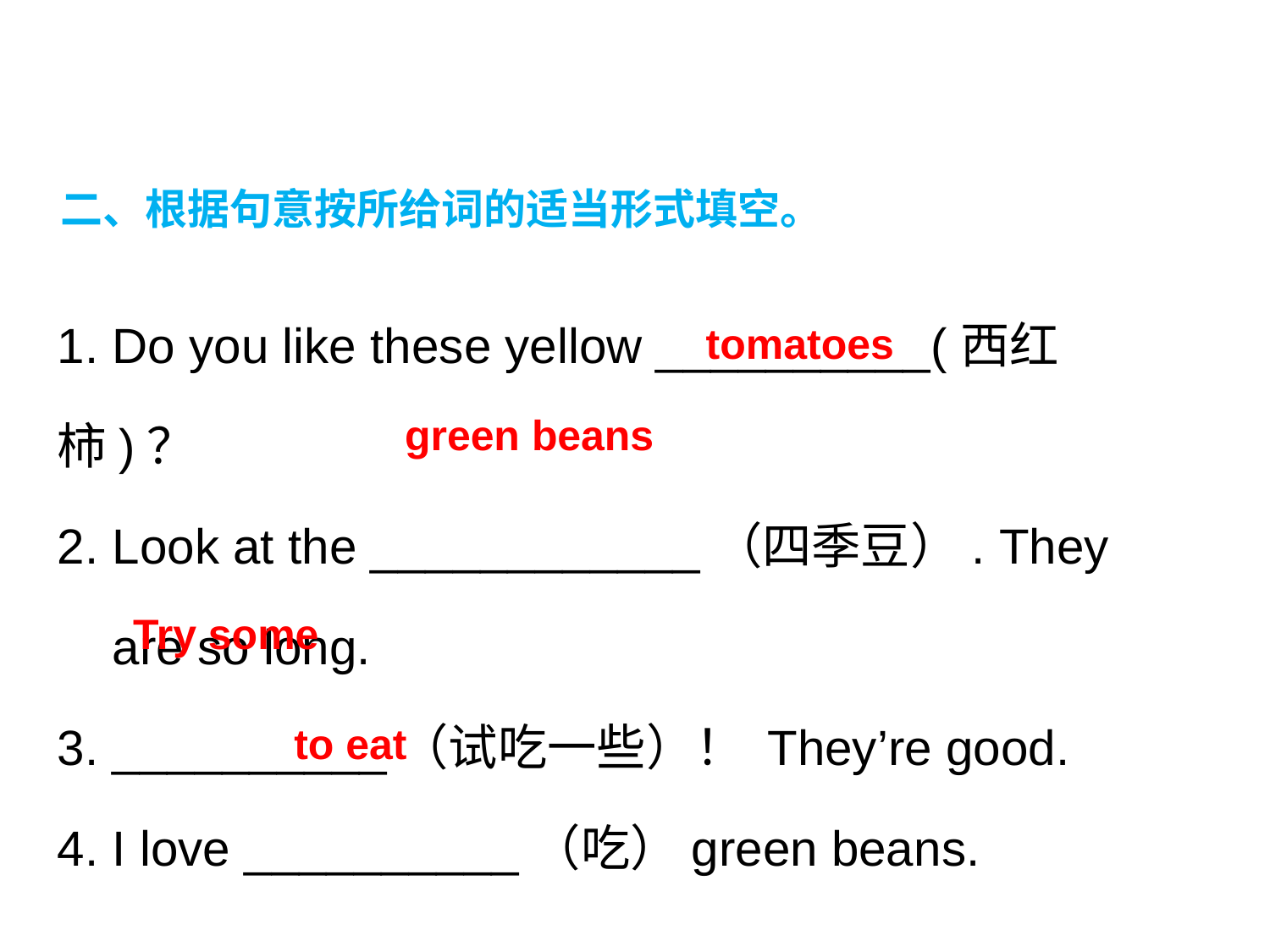

二、根据句意按所给词的适当形式填空。
1. Do you like these yellow __________(西红柿)？
2. Look at the ____________（四季豆）. They
    are so long.
3. __________（试吃一些）！ They’re good.
4. I love __________（吃）green beans.
tomatoes
green beans
Try some
to eat